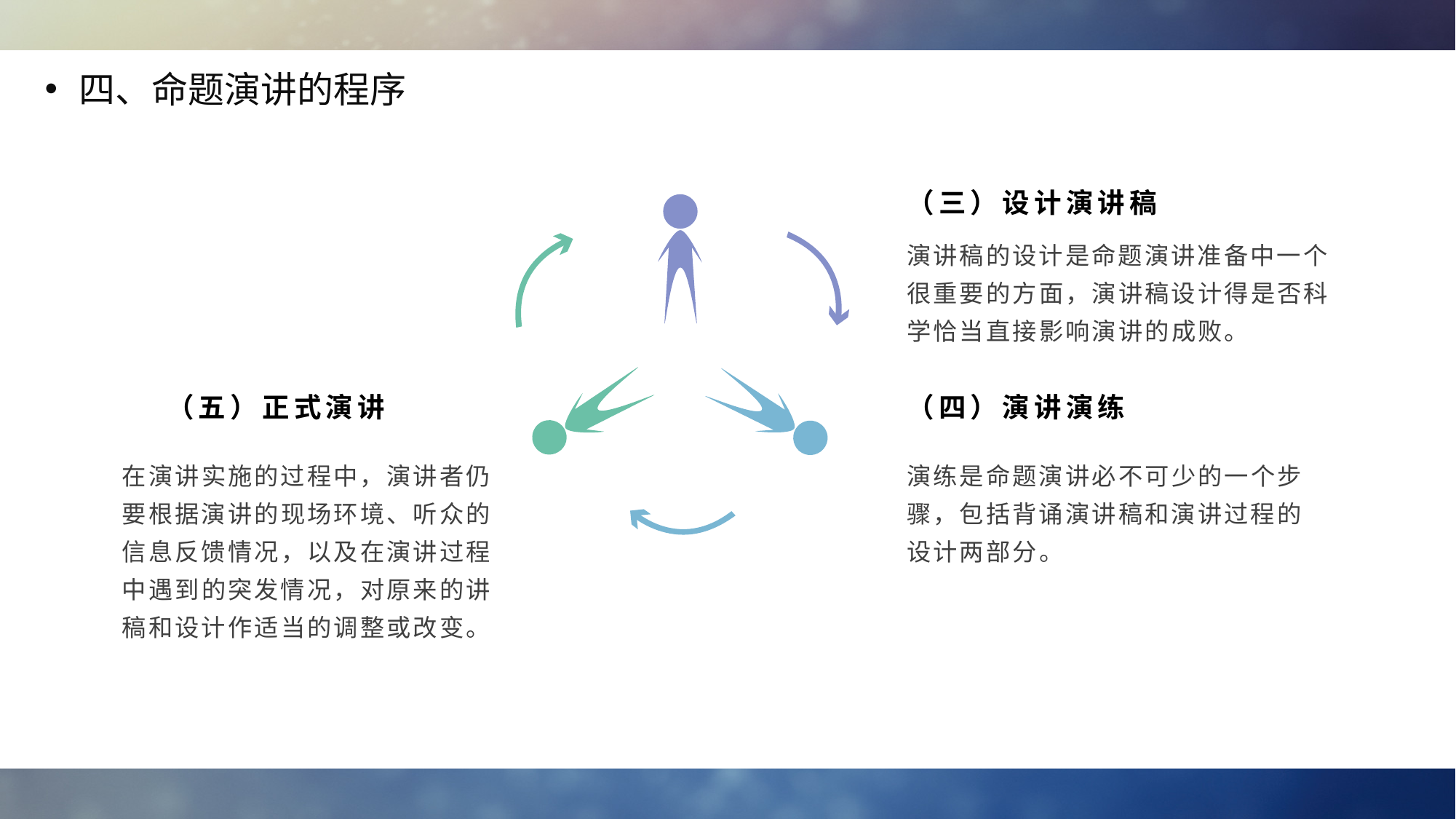

四、命题演讲的程序
（三）设计演讲稿

演讲稿的设计是命题演讲准备中一个很重要的方面，演讲稿设计得是否科学恰当直接影响演讲的成败。

（五）正式演讲
（四）演讲演练

在演讲实施的过程中，演讲者仍要根据演讲的现场环境、听众的信息反馈情况，以及在演讲过程中遇到的突发情况，对原来的讲稿和设计作适当的调整或改变。
演练是命题演讲必不可少的一个步骤，包括背诵演讲稿和演讲过程的设计两部分。